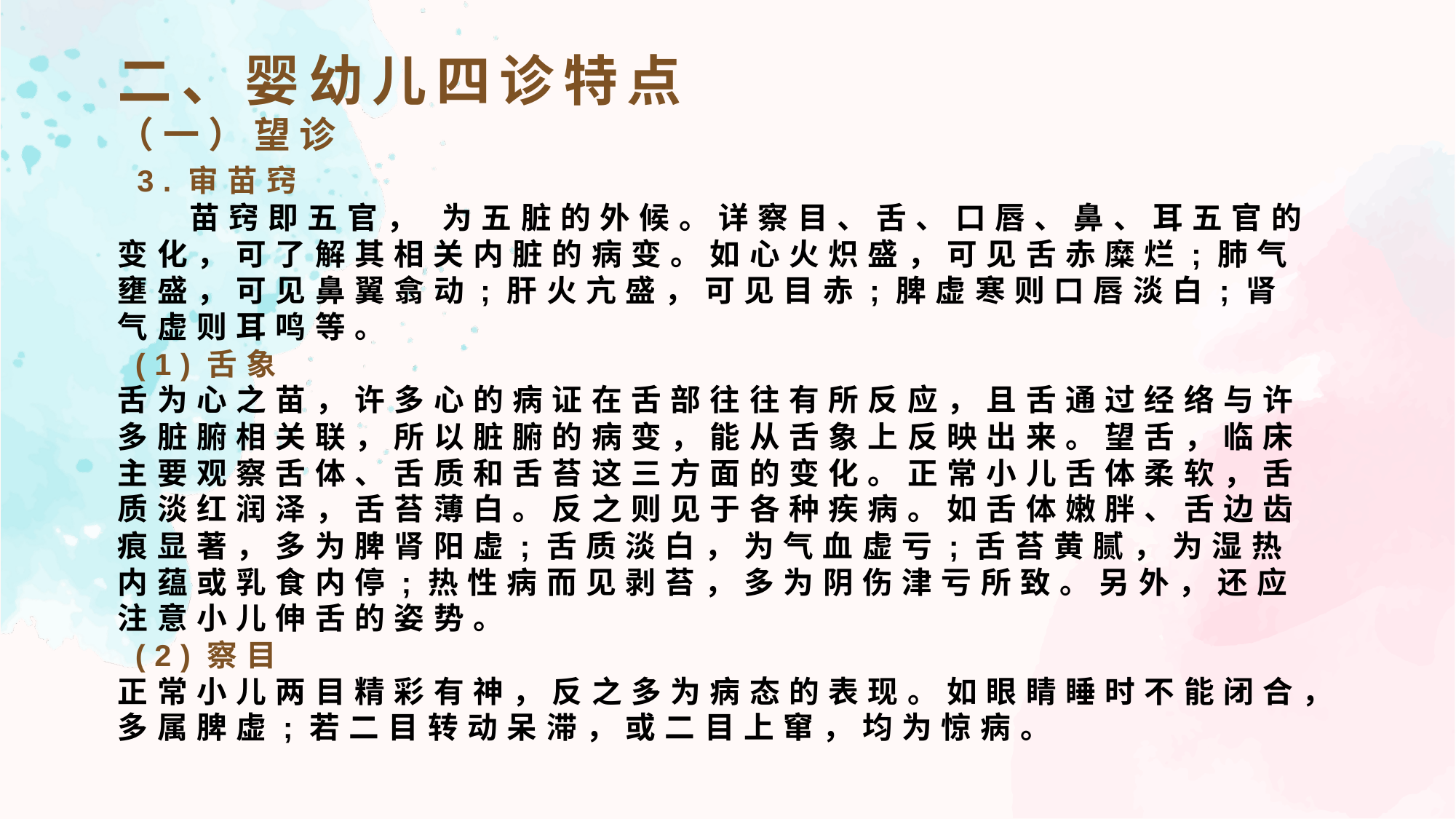

二、婴幼儿四诊特点
（一）望诊
 3.审苗窍
    苗窍即五官， 为五脏的外候。详察目、舌、口唇、鼻、耳五官的变化，可了解其相关内脏的病变。如心火炽盛，可见舌赤糜烂;肺气壅盛，可见鼻翼翕动;肝火亢盛，可见目赤;脾虚寒则口唇淡白;肾气虚则耳鸣等。
 (1)舌象
舌为心之苗，许多心的病证在舌部往往有所反应，且舌通过经络与许多脏腑相关联，所以脏腑的病变，能从舌象上反映出来。望舌，临床主要观察舌体、舌质和舌苔这三方面的变化。正常小儿舌体柔软，舌质淡红润泽，舌苔薄白。反之则见于各种疾病。如舌体嫩胖、舌边齿痕显著，多为脾肾阳虚;舌质淡白，为气血虚亏;舌苔黄腻，为湿热内蕴或乳食内停;热性病而见剥苔，多为阴伤津亏所致。另外，还应注意小儿伸舌的姿势。
 (2)察目
正常小儿两目精彩有神，反之多为病态的表现。如眼睛睡时不能闭合，多属脾虚;若二目转动呆滞，或二目上窜，均为惊病。